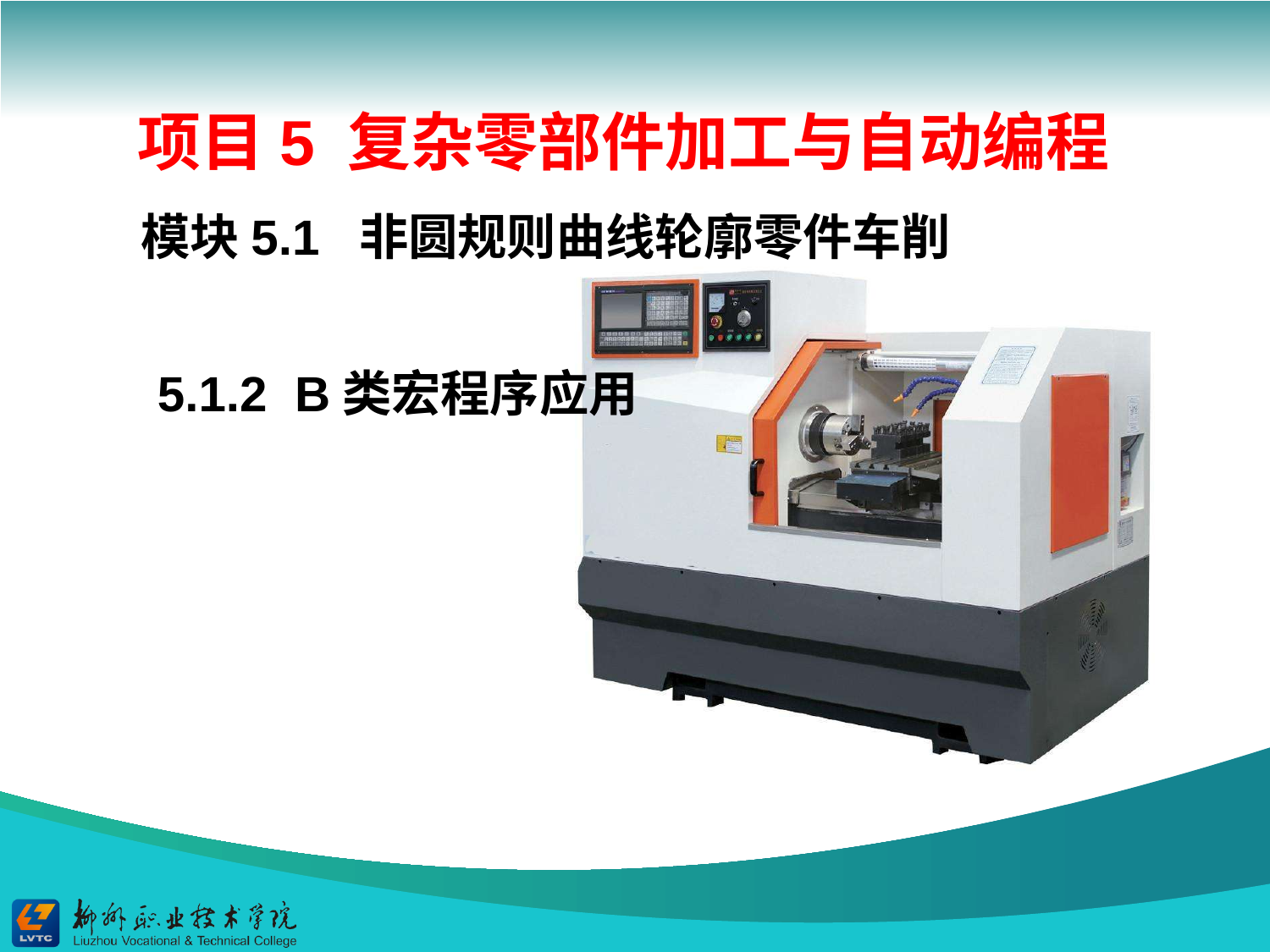

项目5 复杂零部件加工与自动编程
模块5.1  非圆规则曲线轮廓零件车削
5.1.2  B类宏程序应用